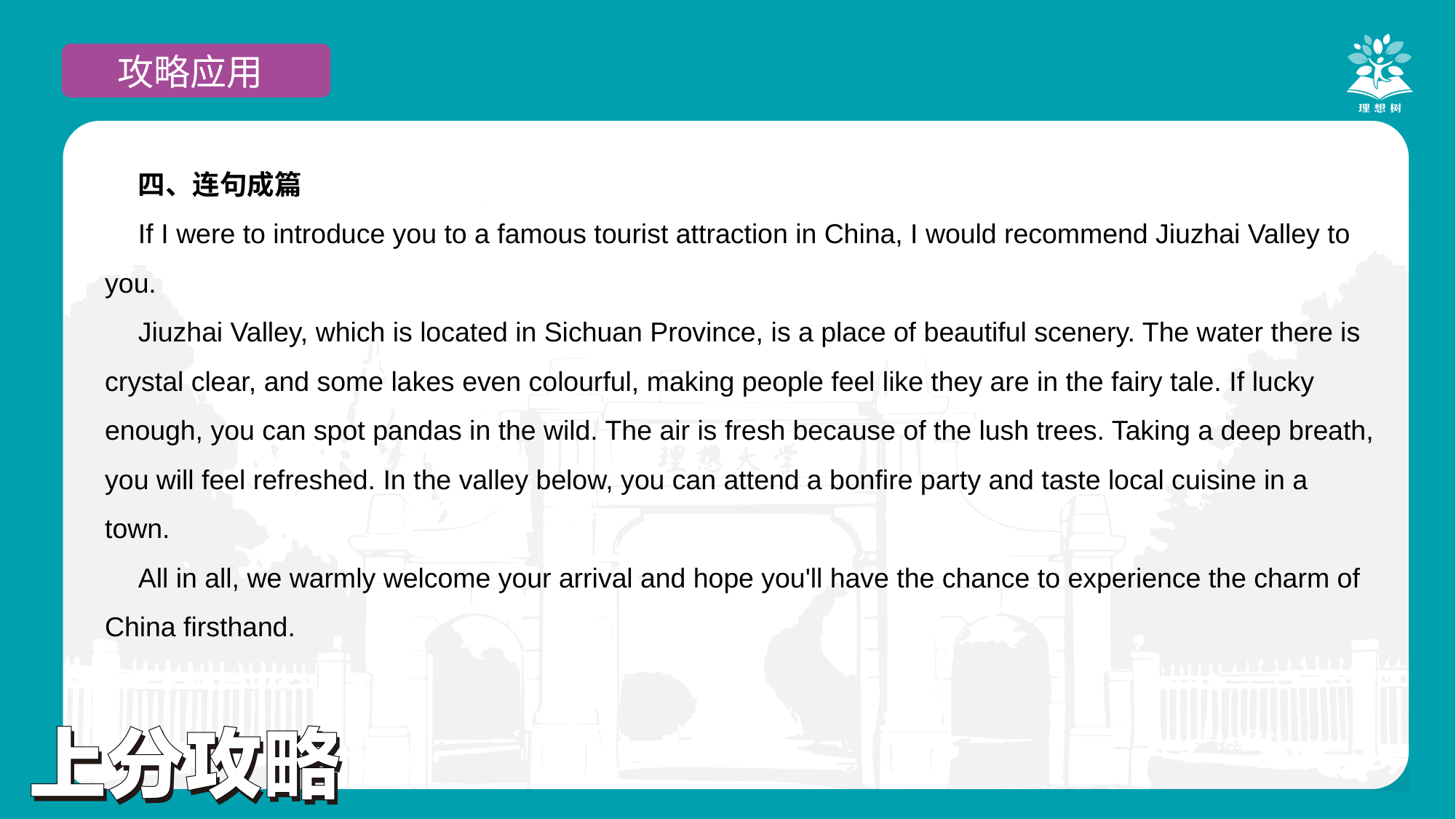

攻略应用
四、连句成篇
If I were to introduce you to a famous tourist attraction in China, I would recommend Jiuzhai Valley to you.
Jiuzhai Valley, which is located in Sichuan Province, is a place of beautiful scenery. The water there is crystal clear, and some lakes even colourful, making people feel like they are in the fairy tale. If lucky enough, you can spot pandas in the wild. The air is fresh because of the lush trees. Taking a deep breath, you will feel refreshed. In the valley below, you can attend a bonfire party and taste local cuisine in a town.
All in all, we warmly welcome your arrival and hope you'll have the chance to experience the charm of China firsthand.